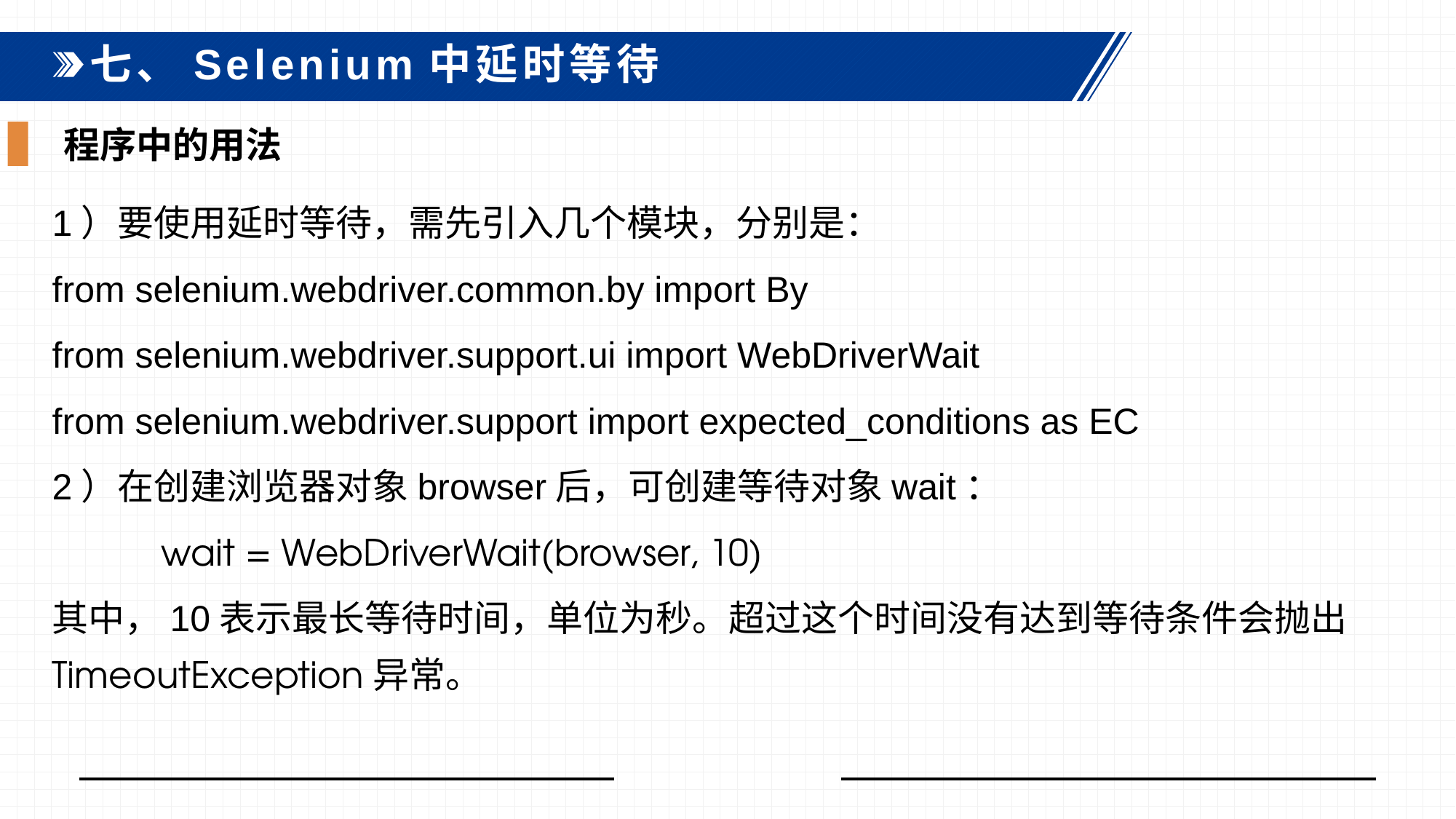

七、Selenium中延时等待
程序中的用法

1）要使用延时等待，需先引入几个模块，分别是：
from selenium.webdriver.common.by import By
from selenium.webdriver.support.ui import WebDriverWait
from selenium.webdriver.support import expected_conditions as EC
2）在创建浏览器对象browser后，可创建等待对象wait：
	wait = WebDriverWait(browser, 10)
其中，10表示最长等待时间，单位为秒。超过这个时间没有达到等待条件会抛出TimeoutException异常。